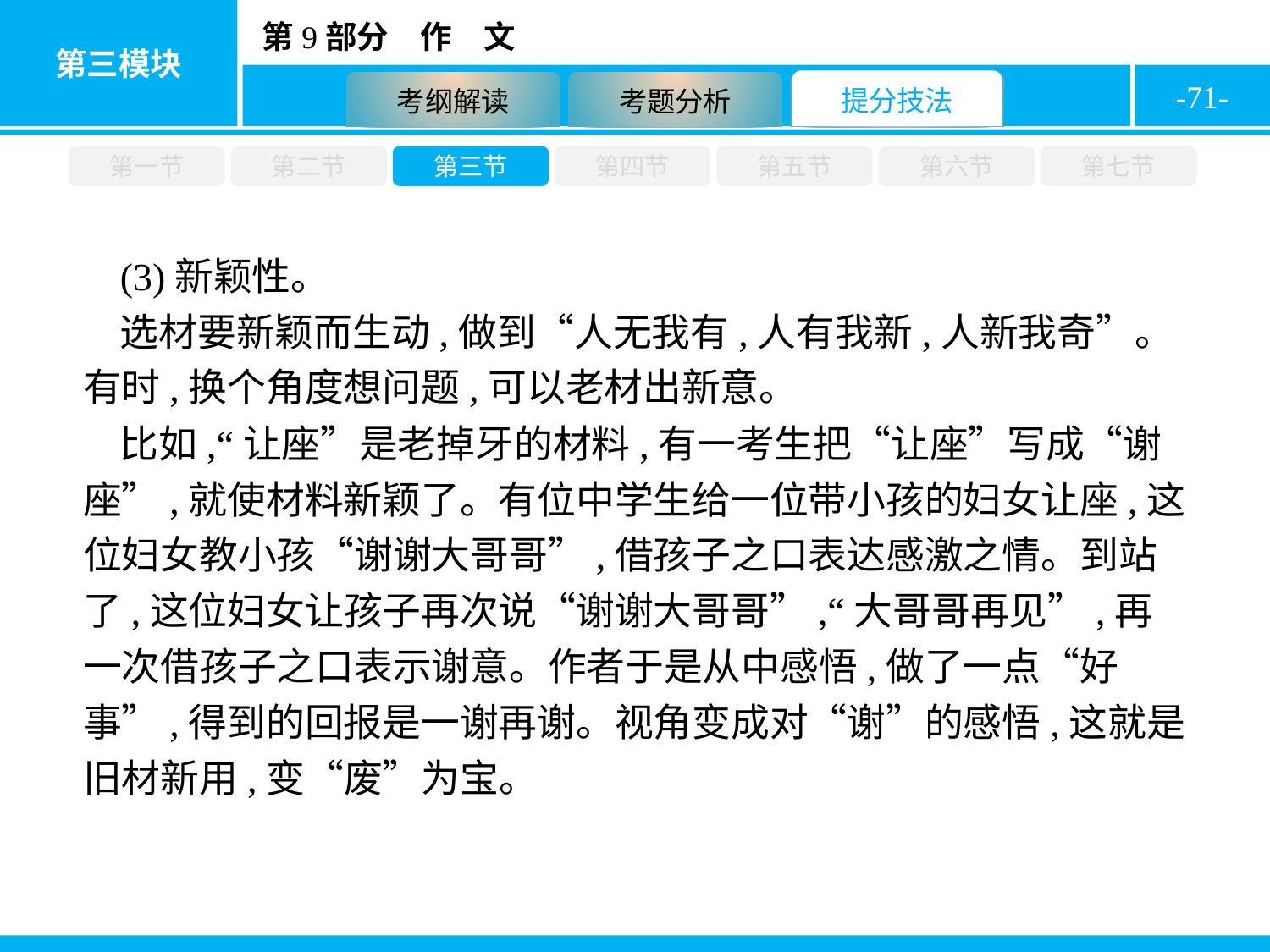

-71-
第一节
第二节
第三节
第四节
第五节
第六节
第七节
(3)新颖性。
选材要新颖而生动,做到“人无我有,人有我新,人新我奇”。有时,换个角度想问题,可以老材出新意。
比如,“让座”是老掉牙的材料,有一考生把“让座”写成“谢座”,就使材料新颖了。有位中学生给一位带小孩的妇女让座,这位妇女教小孩“谢谢大哥哥”,借孩子之口表达感激之情。到站了,这位妇女让孩子再次说“谢谢大哥哥”,“大哥哥再见”,再一次借孩子之口表示谢意。作者于是从中感悟,做了一点“好事”,得到的回报是一谢再谢。视角变成对“谢”的感悟,这就是旧材新用,变“废”为宝。